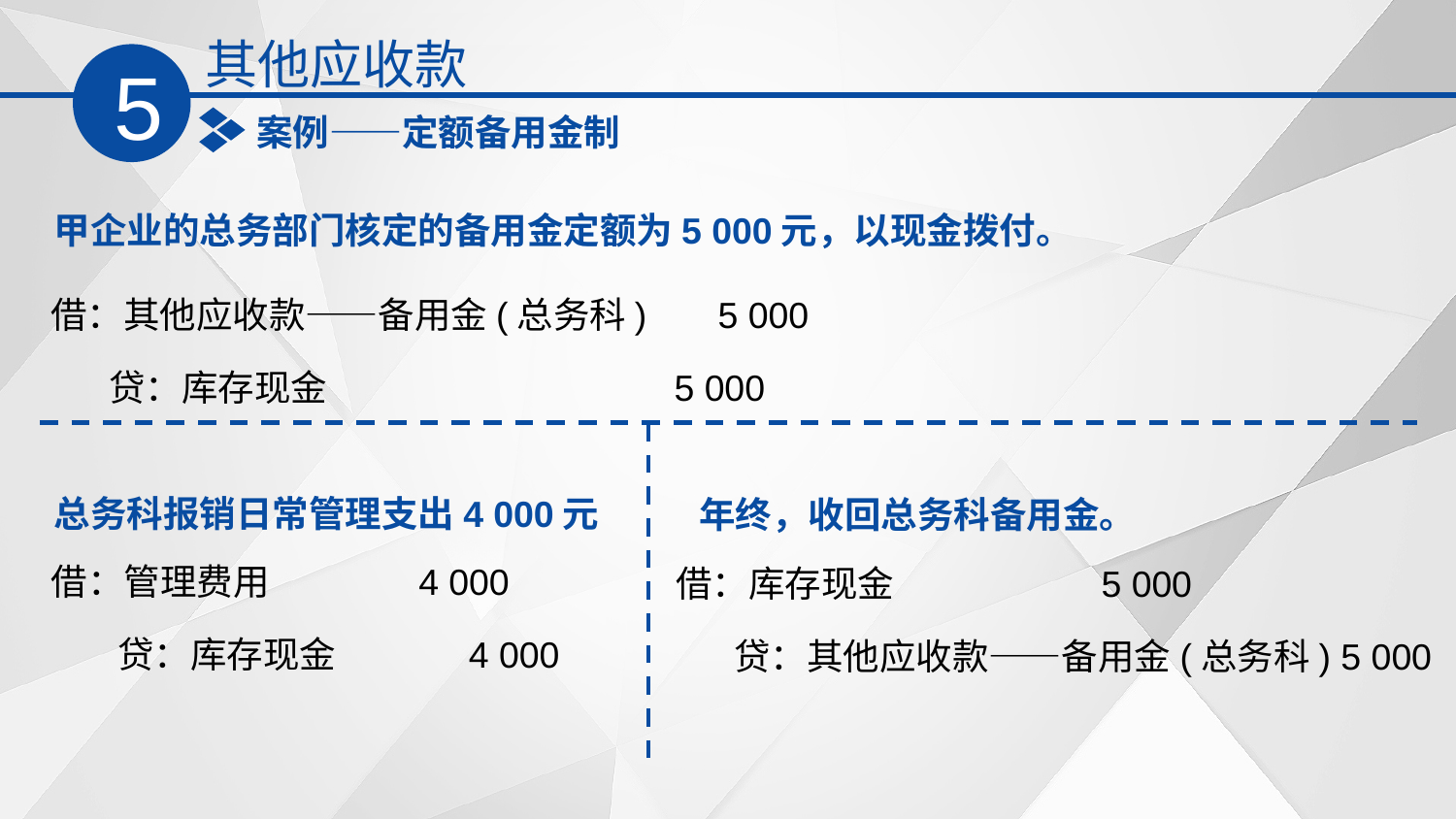

其他应收款
5

案例——定额备用金制

甲企业的总务部门核定的备用金定额为5 000元，以现金拨付。
借：其他应收款——备用金(总务科)       5 000
      贷：库存现金                                         5 000
总务科报销日常管理支出4 000元
年终，收回总务科备用金。
借：管理费用                 4 000
       贷：库存现金               4 000
借：库存现金                        5 000
      贷：其他应收款——备用金(总务科) 5 000